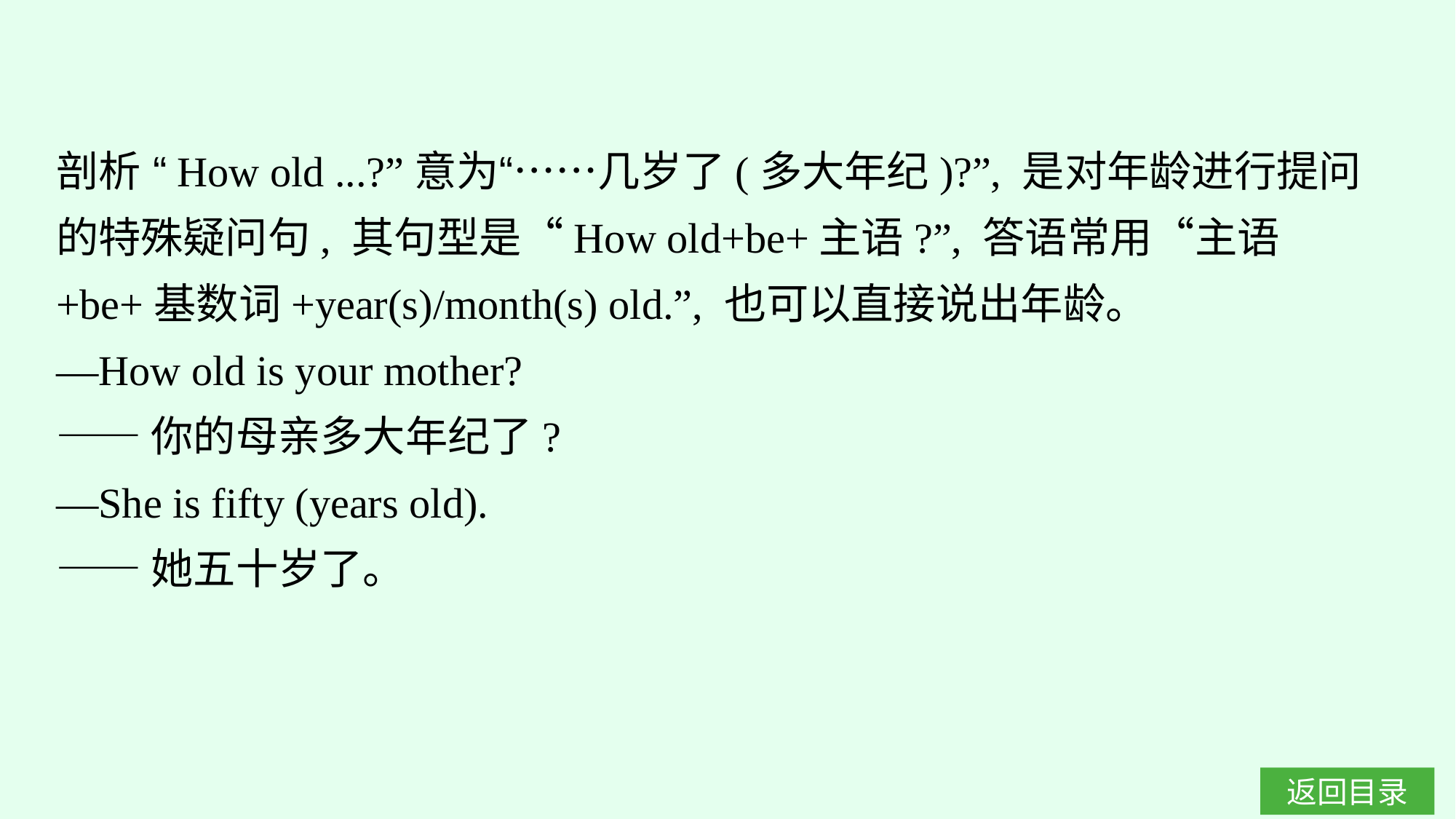

剖析 “How old ...?”意为“……几岁了(多大年纪)?”, 是对年龄进行提问的特殊疑问句, 其句型是“How old+be+主语?”, 答语常用“主语+be+基数词+year(s)/month(s) old.”, 也可以直接说出年龄。
—How old is your mother?
——你的母亲多大年纪了?
—She is fifty (years old).
——她五十岁了。